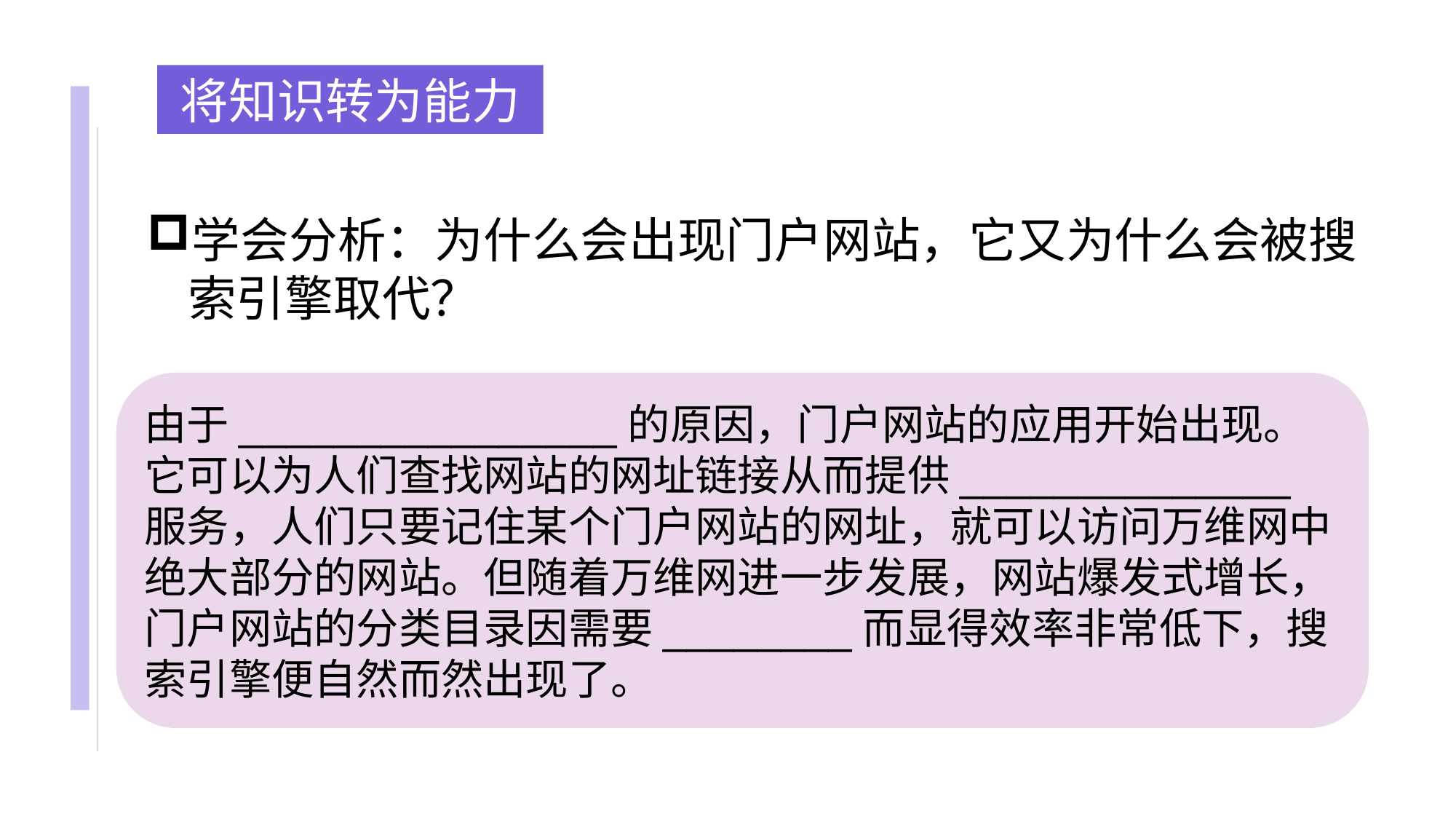

将知识转为能力

学会分析：为什么会出现门户网站，它又为什么会被搜索引擎取代？
由于________________的原因，门户网站的应用开始出现。它可以为人们查找网站的网址链接从而提供______________服务，人们只要记住某个门户网站的网址，就可以访问万维网中绝大部分的网站。但随着万维网进一步发展，网站爆发式增长，门户网站的分类目录因需要________而显得效率非常低下，搜索引擎便自然而然出现了。